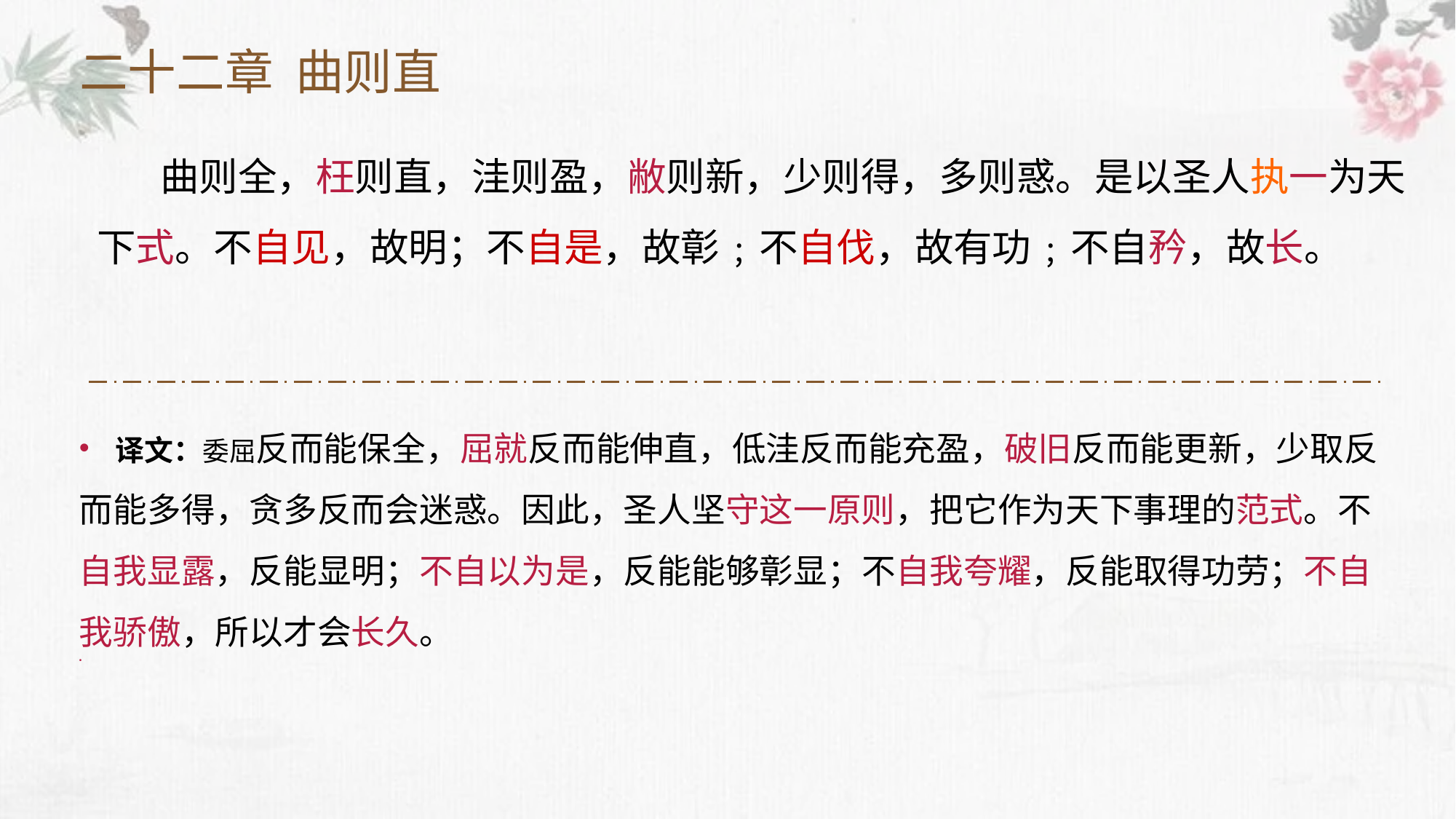

二十二章  曲则直
       曲则全，枉则直，洼则盈，敝则新，少则得，多则惑。是以圣人执一为天下式。不自见，故明；不自是，故彰﹔不自伐，故有功﹔不自矜，故长。

     译文：委屈反而能保全，屈就反而能伸直，低洼反而能充盈，破旧反而能更新，少取反而能多得，贪多反而会迷惑。因此，圣人坚守这一原则，把它作为天下事理的范式。不自我显露，反能显明；不自以为是，反能能够彰显；不自我夸耀，反能取得功劳；不自我骄傲，所以才会长久。